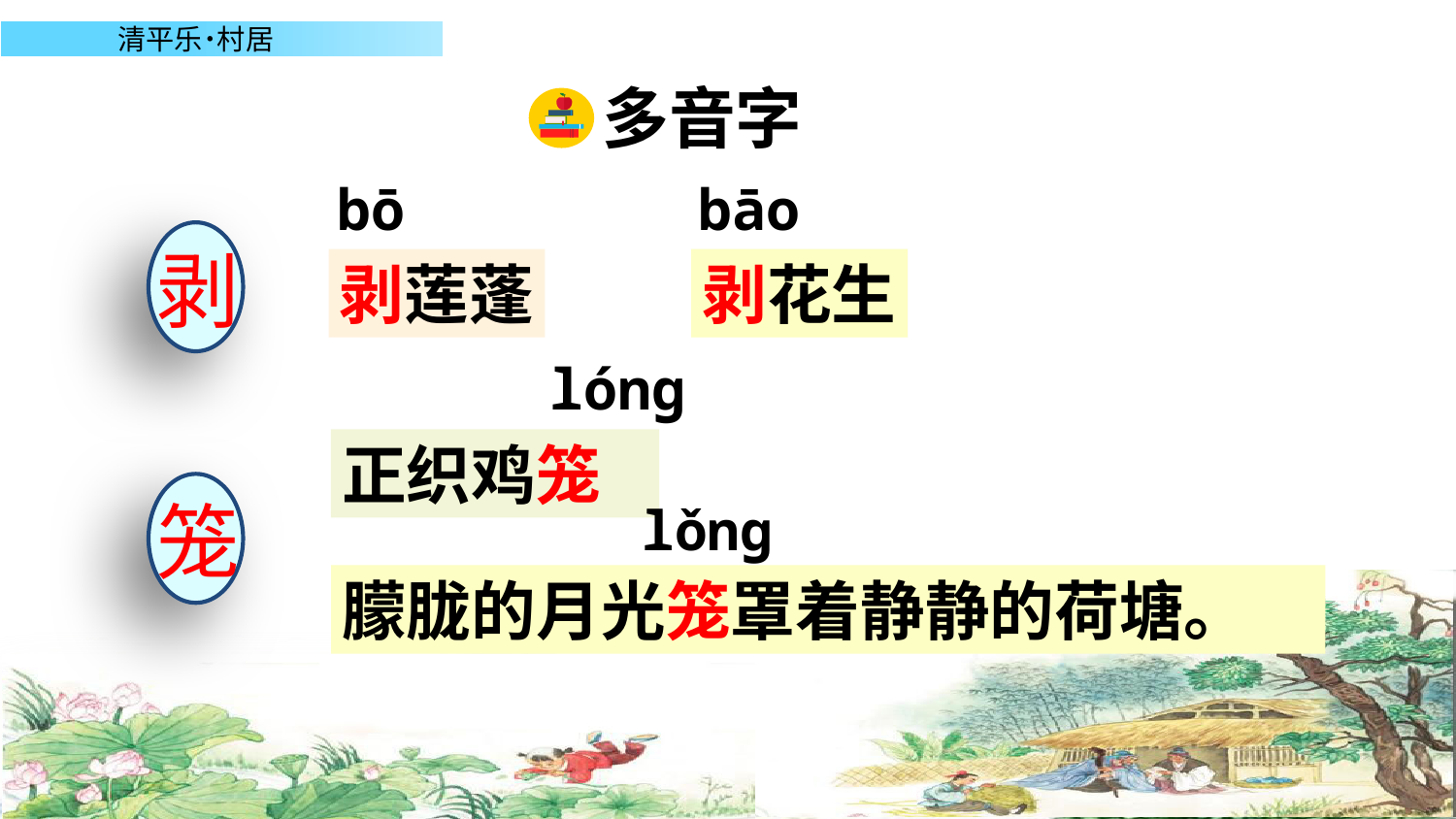

多音字

bō
bāo

剥
剥莲蓬
剥花生
lóng
正织鸡笼

笼
lǒng
朦胧的月光笼罩着静静的荷塘。